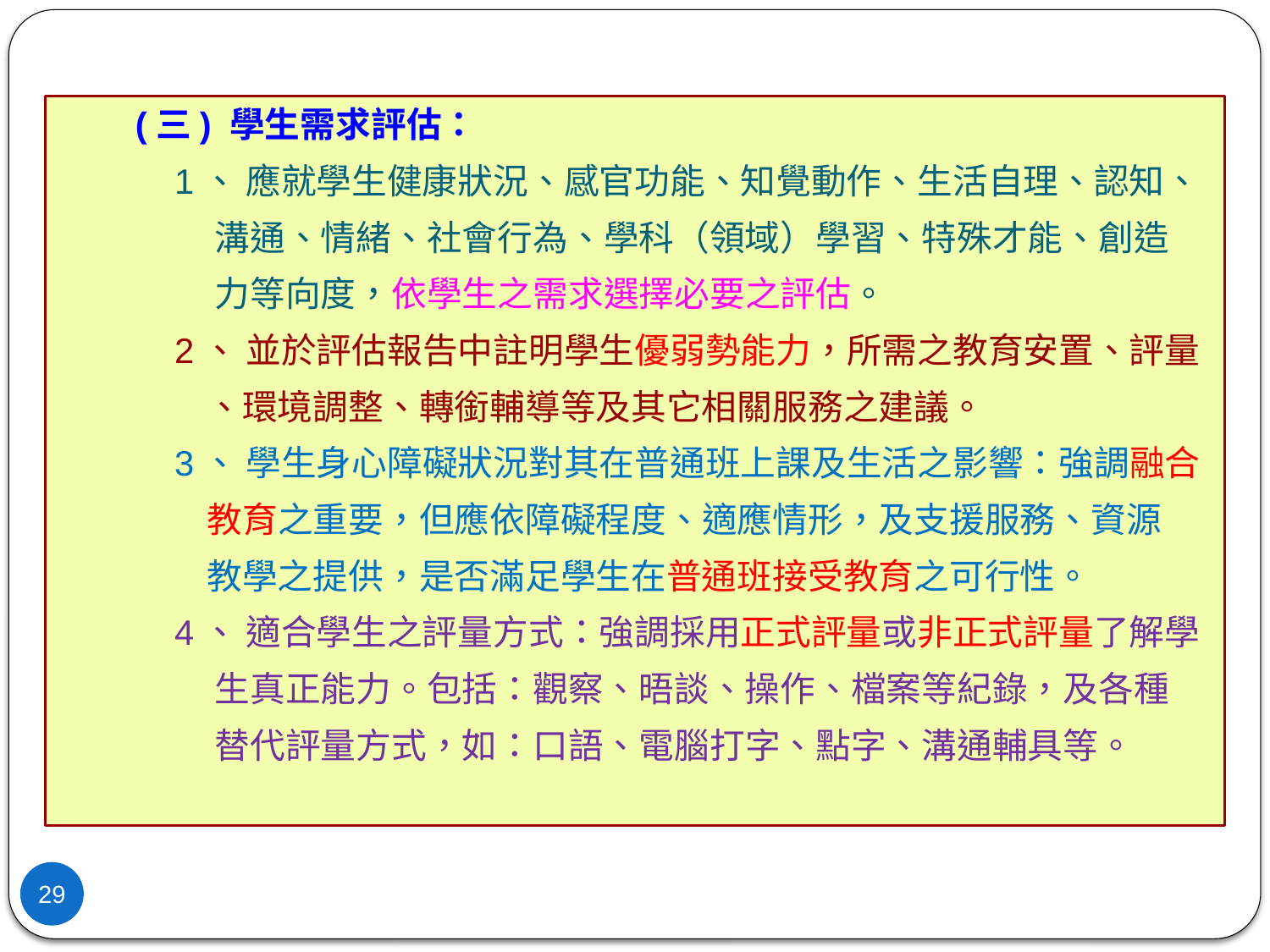

(三) 學生需求評估：
            1、 應就學生健康狀況、感官功能、知覺動作、生活自理、認知、
                   溝通、情緒、社會行為、學科（領域）學習、特殊才能、創造
                   力等向度，依學生之需求選擇必要之評估。
            2、 並於評估報告中註明學生優弱勢能力，所需之教育安置、評量
                  、環境調整、轉銜輔導等及其它相關服務之建議。
            3、 學生身心障礙狀況對其在普通班上課及生活之影響：強調融合
                  教育之重要，但應依障礙程度、適應情形，及支援服務、資源
                  教學之提供，是否滿足學生在普通班接受教育之可行性。
            4、 適合學生之評量方式：強調採用正式評量或非正式評量了解學
                   生真正能力。包括：觀察、晤談、操作、檔案等紀錄，及各種
                   替代評量方式，如：口語、電腦打字、點字、溝通輔具等。
29